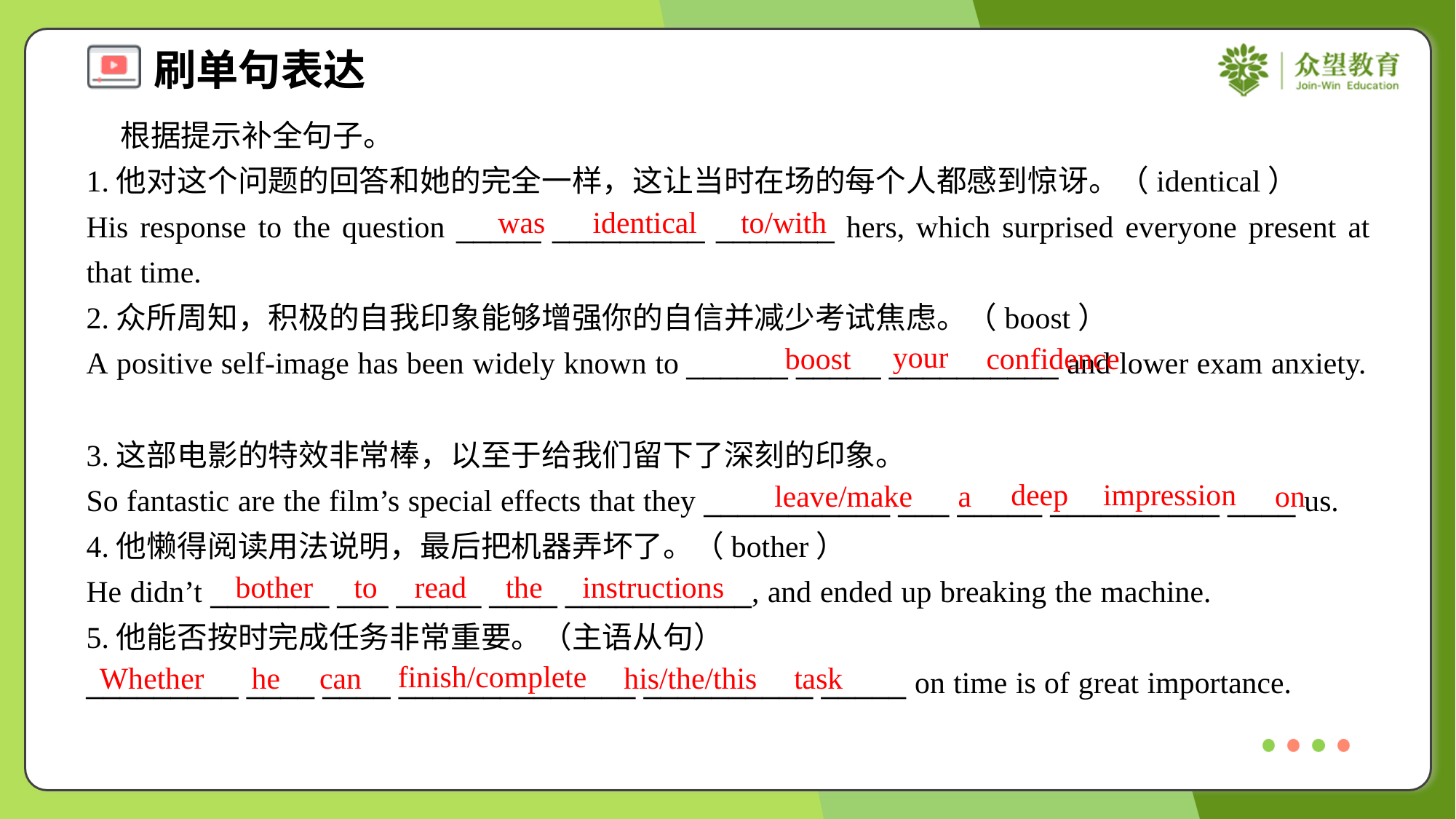

根据提示补全句子。
1.他对这个问题的回答和她的完全一样，这让当时在场的每个人都感到惊讶。（identical）
His response to the question _____ _________ _______ hers, which surprised everyone present at that time.
was
identical
to/with
2.众所周知，积极的自我印象能够增强你的自信并减少考试焦虑。（boost）
A positive self-image has been widely known to ______ _____ __________ and lower exam anxiety.
your
boost
confidence
3.这部电影的特效非常棒，以至于给我们留下了深刻的印象。
So fantastic are the film’s special effects that they ___________ ___ _____ __________ ____ us.
4.他懒得阅读用法说明，最后把机器弄坏了。（bother）
He didn’t _______ ___ _____ ____ ___________, and ended up breaking the machine.
5.他能否按时完成任务非常重要。（主语从句）
_________ ____ ____ ______________ __________ _____ on time is of great importance.
deep
impression
leave/make
a
on
bother
to
read
the
instructions
finish/complete
Whether
he
can
his/the/this
task